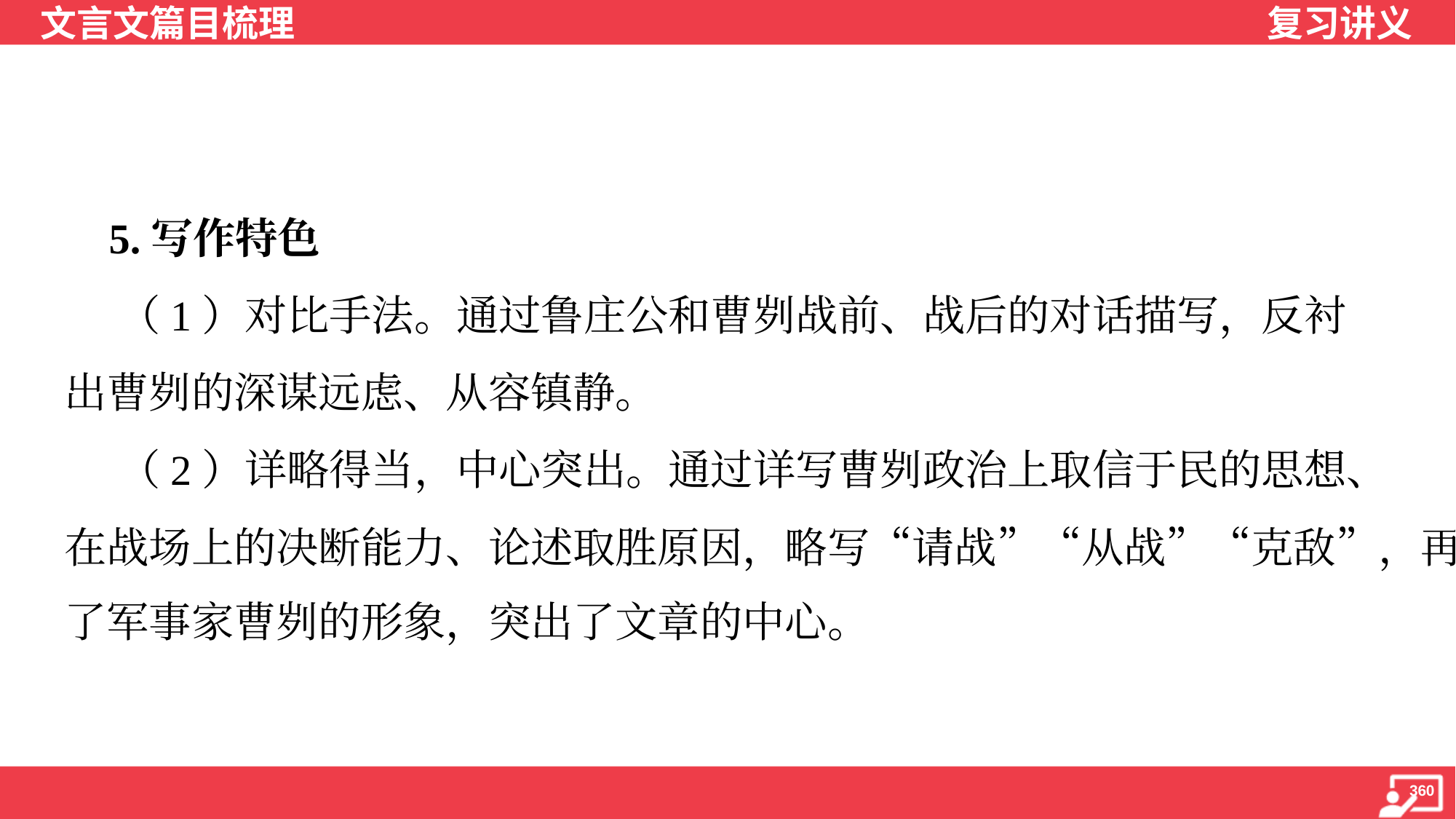

5.写作特色
    （1）对比手法。通过鲁庄公和曹刿战前、战后的对话描写，反衬
出曹刿的深谋远虑、从容镇静。
    （2）详略得当，中心突出。通过详写曹刿政治上取信于民的思想、
在战场上的决断能力、论述取胜原因，略写“请战”“从战”“克敌”，再现
了军事家曹刿的形象，突出了文章的中心。